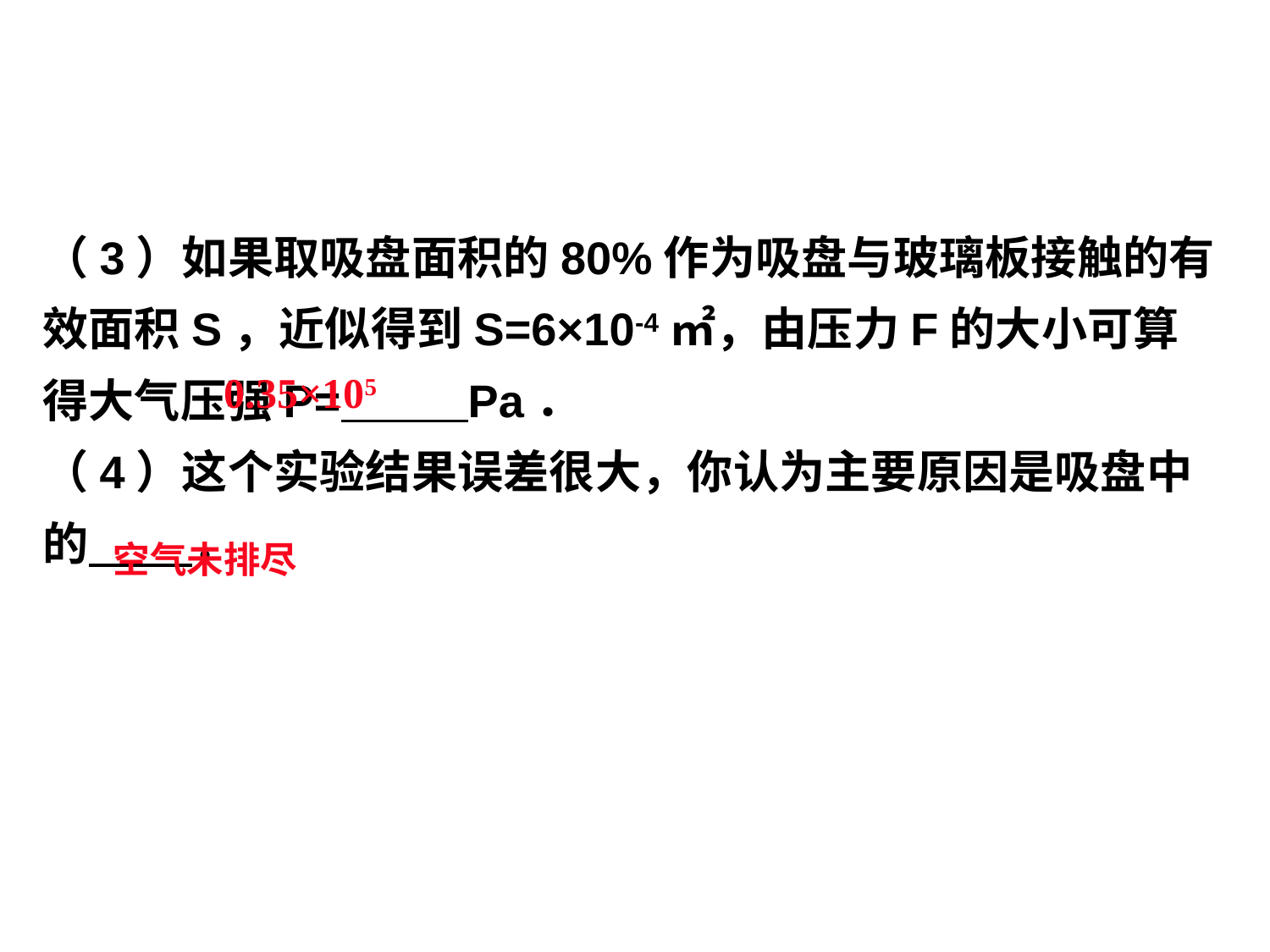

（3）如果取吸盘面积的80%作为吸盘与玻璃板接触的有效面积S，近似得到S=6×10-4㎡，由压力F的大小可算得大气压强P=          Pa．
（4）这个实验结果误差很大，你认为主要原因是吸盘中的          ．
0.35×105
空气未排尽